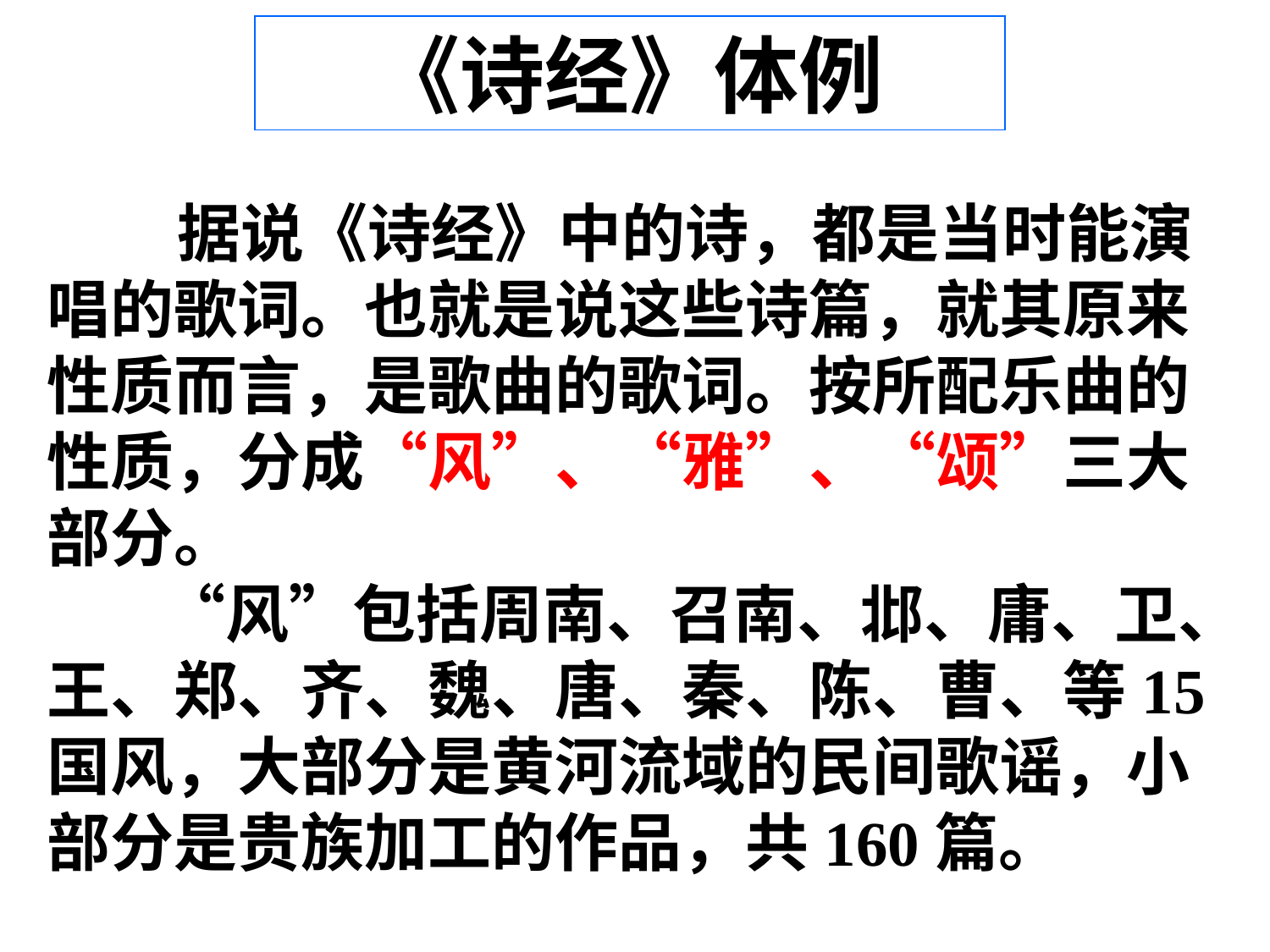

《诗经》体例
        据说《诗经》中的诗，都是当时能演唱的歌词。也就是说这些诗篇，就其原来性质而言，是歌曲的歌词。按所配乐曲的性质，分成“风”、“雅”、“颂”三大部分。
        “风”包括周南、召南、邶、庸、卫、王、郑、齐、魏、唐、秦、陈、曹、等15国风，大部分是黄河流域的民间歌谣，小部分是贵族加工的作品，共160篇。